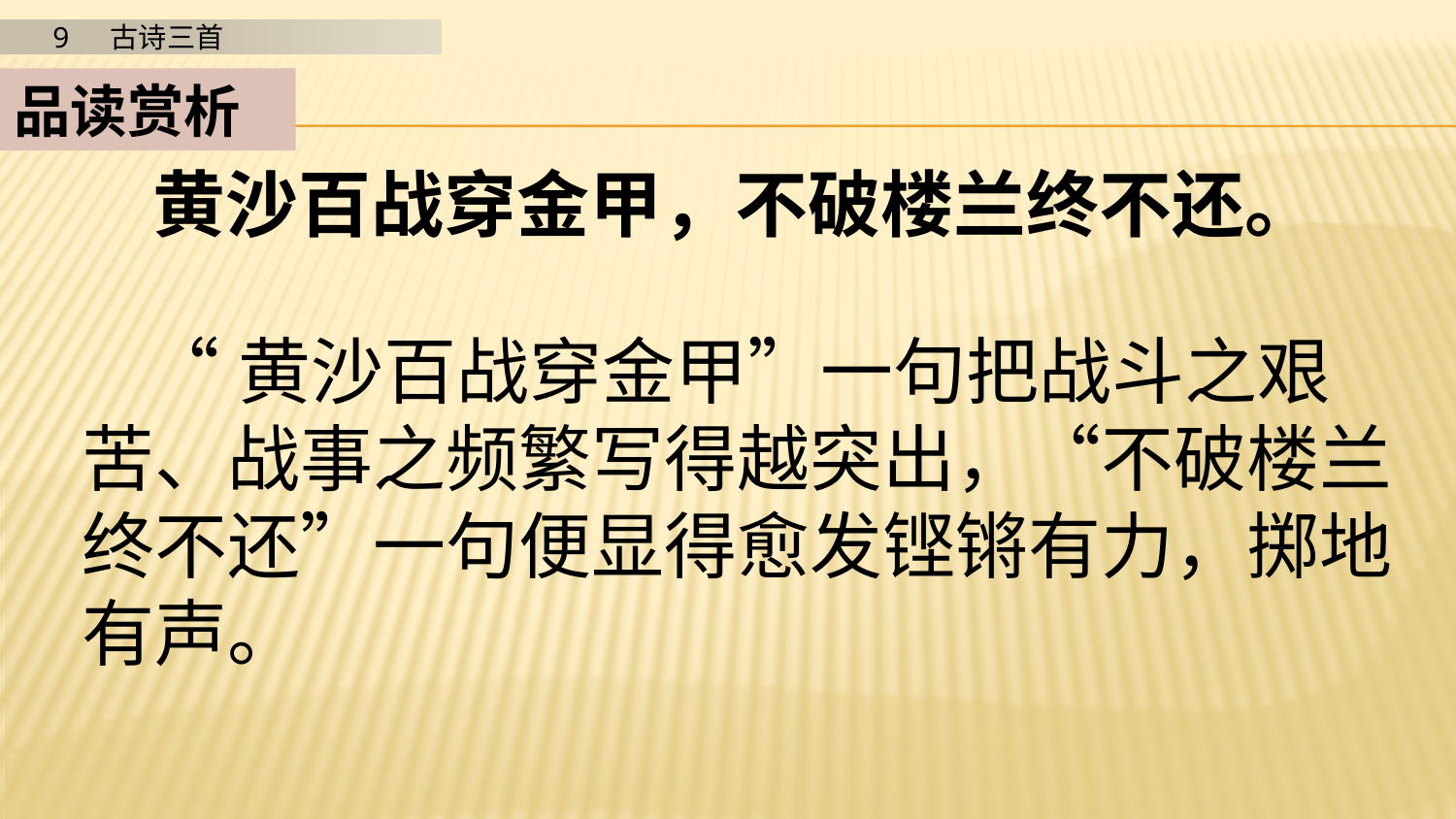

品读赏析
黄沙百战穿金甲，不破楼兰终不还。
    “黄沙百战穿金甲”一句把战斗之艰苦、战事之频繁写得越突出，“不破楼兰终不还”一句便显得愈发铿锵有力，掷地有声。